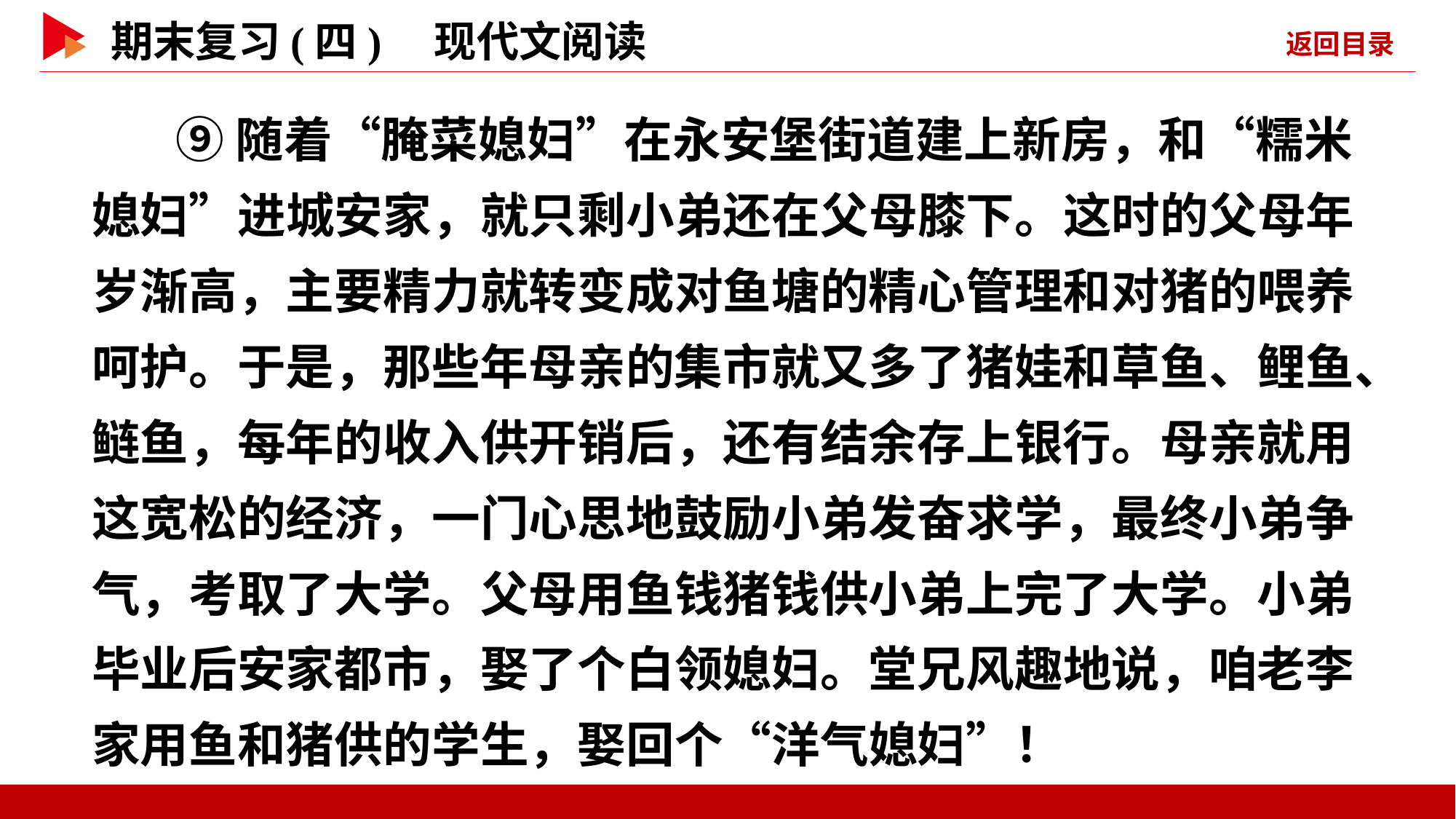

⑨随着“腌菜媳妇”在永安堡街道建上新房，和“糯米媳妇”进城安家，就只剩小弟还在父母膝下。这时的父母年岁渐高，主要精力就转变成对鱼塘的精心管理和对猪的喂养呵护。于是，那些年母亲的集市就又多了猪娃和草鱼、鲤鱼、鲢鱼，每年的收入供开销后，还有结余存上银行。母亲就用这宽松的经济，一门心思地鼓励小弟发奋求学，最终小弟争气，考取了大学。父母用鱼钱猪钱供小弟上完了大学。小弟毕业后安家都市，娶了个白领媳妇。堂兄风趣地说，咱老李家用鱼和猪供的学生，娶回个“洋气媳妇”！